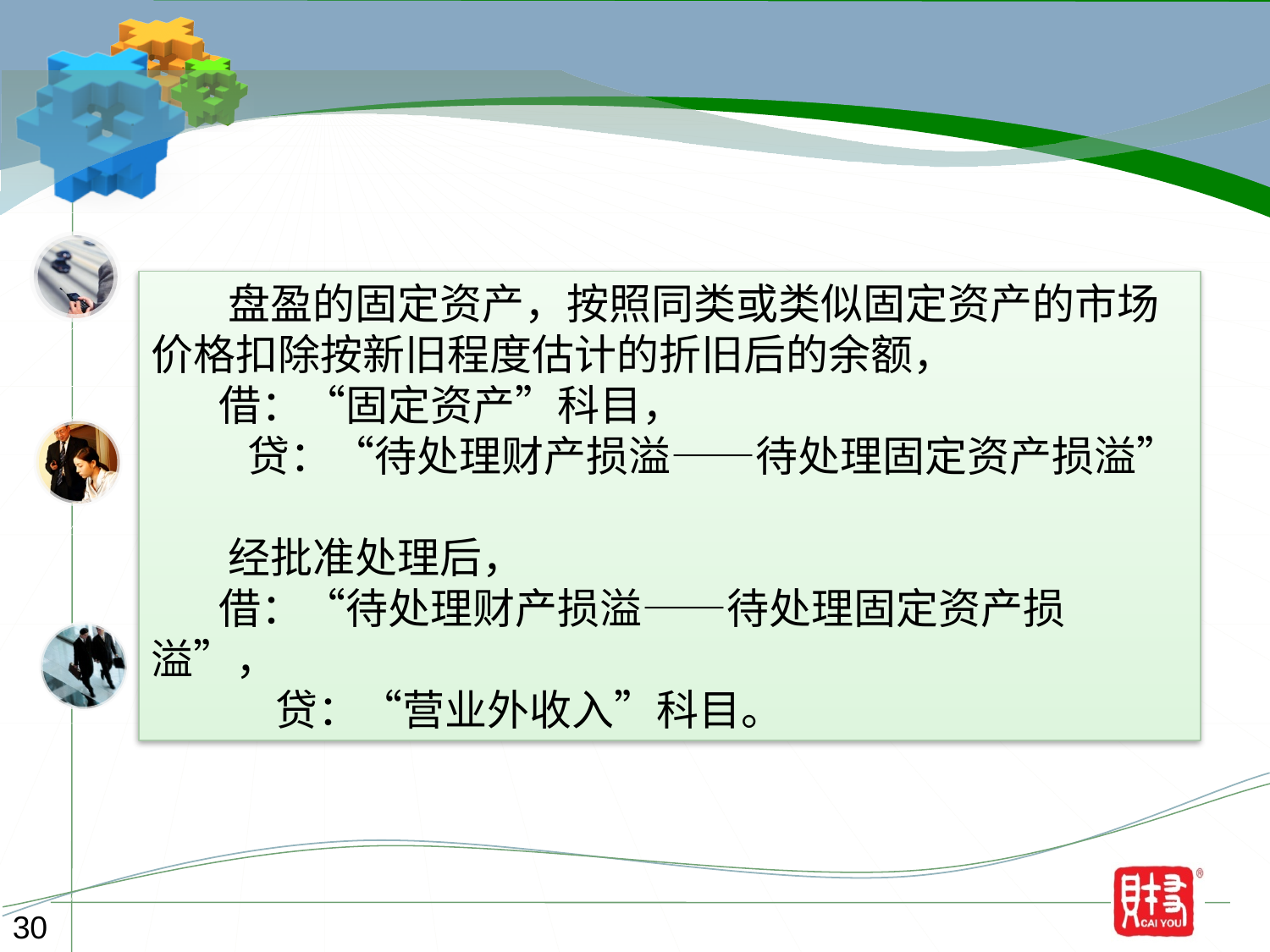

盘盈的固定资产，按照同类或类似固定资产的市场价格扣除按新旧程度估计的折旧后的余额，
      借：“固定资产”科目，
         贷：“待处理财产损溢——待处理固定资产损溢”

       经批准处理后，
      借：“待处理财产损溢——待处理固定资产损溢”，
            贷：“营业外收入”科目。
30